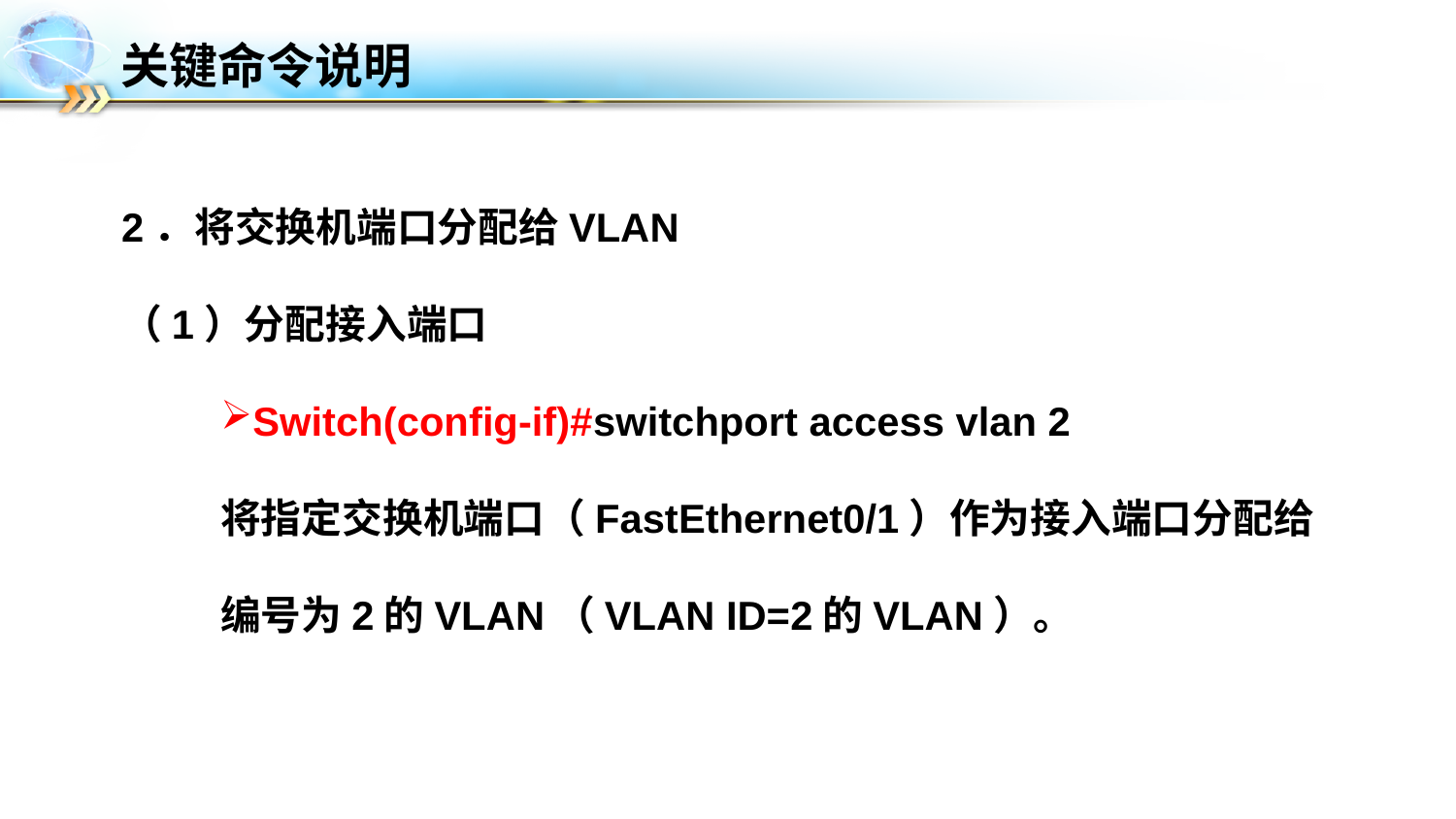

# 关键命令说明
2．将交换机端口分配给VLAN
（1）分配接入端口
Switch(config-if)#switchport access vlan 2
将指定交换机端口（FastEthernet0/1）作为接入端口分配给编号为2的VLAN（VLAN ID=2的VLAN）。